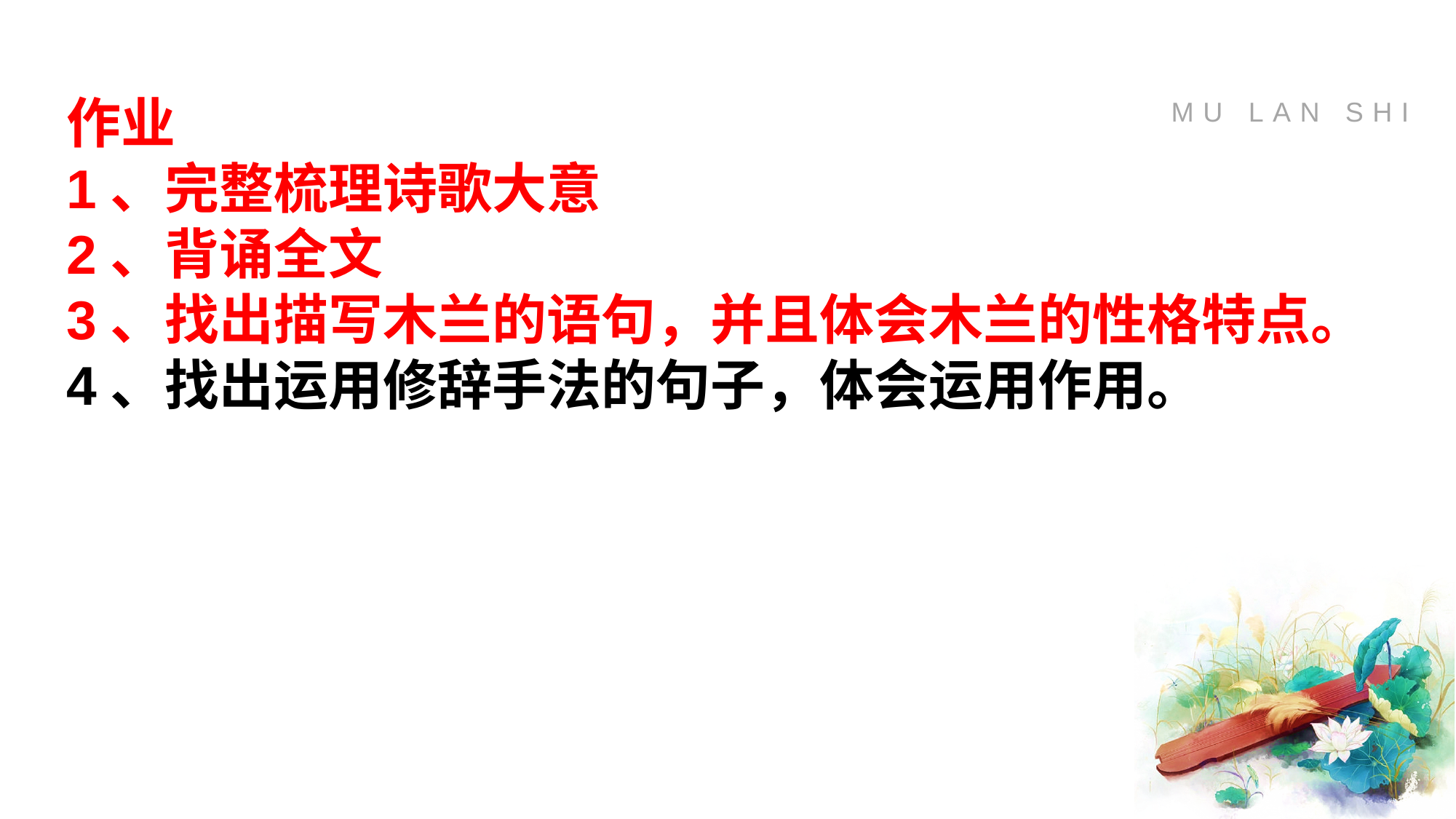

作业1、完整梳理诗歌大意2、背诵全文3、找出描写木兰的语句，并且体会木兰的性格特点。
4、找出运用修辞手法的句子，体会运用作用。